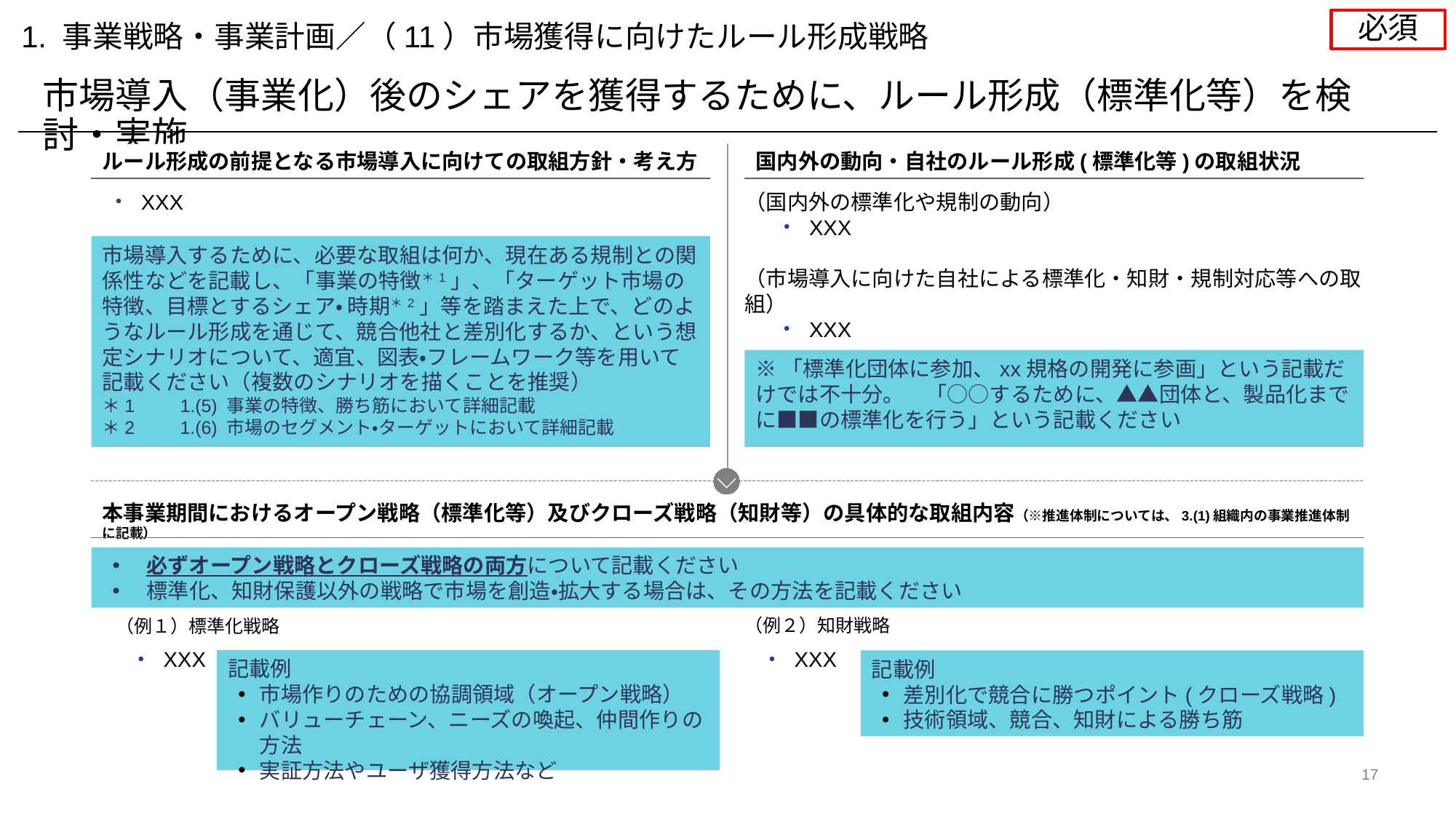

必須
1. 事業戦略・事業計画／（11）市場獲得に向けたルール形成戦略
市場導入（事業化）後のシェアを獲得するために、ルール形成（標準化等）を検討・実施
ルール形成の前提となる市場導入に向けての取組方針・考え方
国内外の動向・自社のルール形成(標準化等)の取組状況
（国内外の標準化や規制の動向）
XXX

（市場導入に向けた自社による標準化・知財・規制対応等への取組）
XXX
XXX
市場導入するために、必要な取組は何か、現在ある規制との関係性などを記載し、「事業の特徴＊1」、「ターゲット市場の特徴、目標とするシェア・ 時期＊2」等を踏まえた上で、どのようなルール形成を通じて、競合他社と差別化するか、という想定シナリオについて、適宜、図表・フレームワーク等を用いて記載ください（複数のシナリオを描くことを推奨）
＊1　　1.(5) 事業の特徴、勝ち筋において詳細記載
＊2　　1.(6) 市場のセグメント・ターゲットにおいて詳細記載
※「標準化団体に参加、xx規格の開発に参画」という記載だけでは不十分。　「○○するために、▲▲団体と、製品化までに■■の標準化を行う」という記載ください

本事業期間におけるオープン戦略（標準化等）及びクローズ戦略（知財等）の具体的な取組内容（※推進体制については、3.(1)組織内の事業推進体制に記載）
必ずオープン戦略とクローズ戦略の両方について記載ください
標準化、知財保護以外の戦略で市場を創造・拡大する場合は、その方法を記載ください
（例１）標準化戦略
（例２）知財戦略
XXX
XXX
記載例
市場作りのための協調領域（オープン戦略）
バリューチェーン、ニーズの喚起、仲間作りの方法
実証方法やユーザ獲得方法など
記載例
差別化で競合に勝つポイント(クローズ戦略)
技術領域、競合、知財による勝ち筋